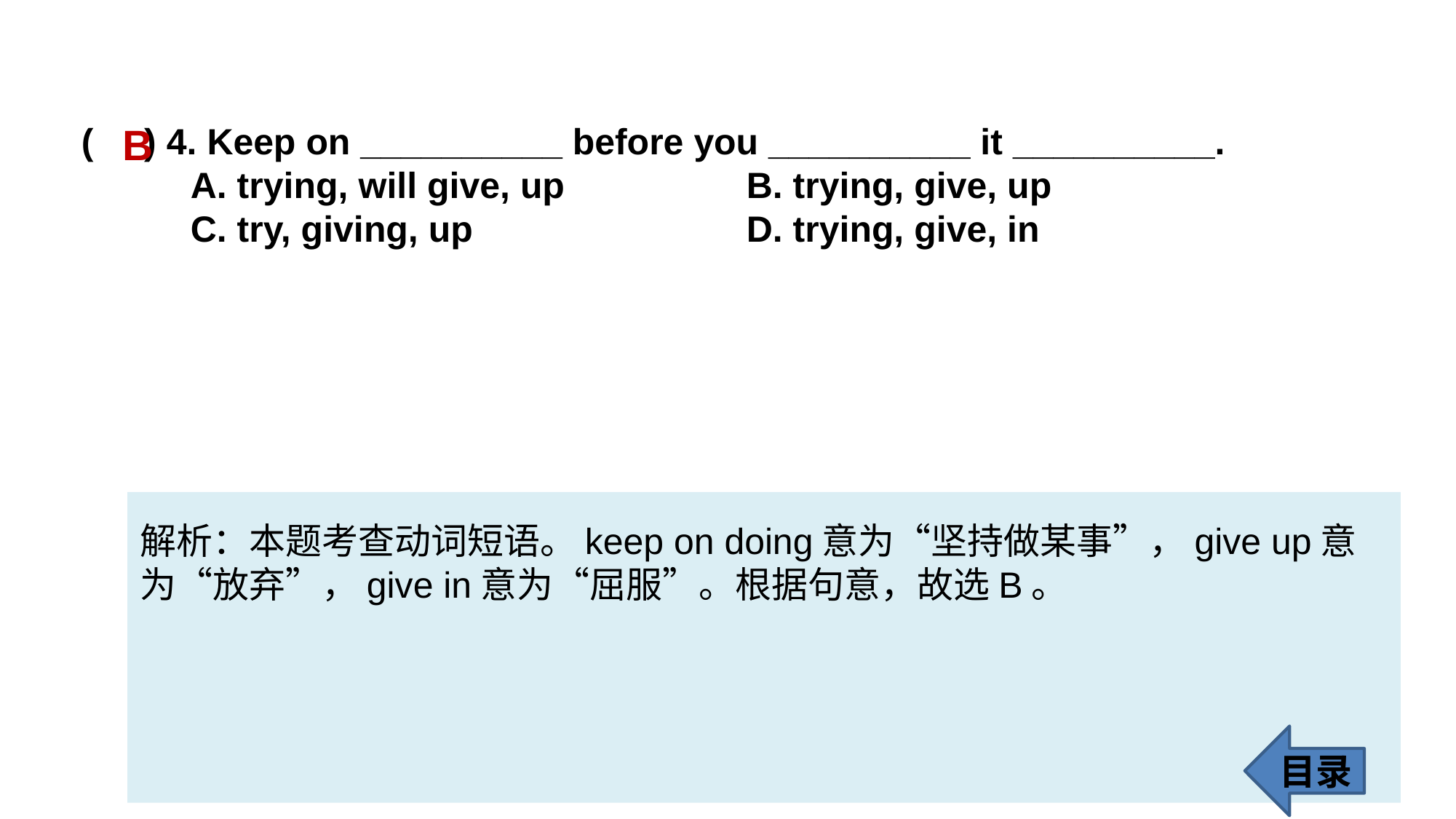

(     ) 4. Keep on __________ before you __________ it __________.
	A. trying, will give, up		 B. trying, give, up
	C. try, giving, up 			 D. trying, give, in
B

解析：本题考查动词短语。keep on doing意为“坚持做某事”，give up意为“放弃”，give in意为“屈服”。根据句意，故选B。
目录
63